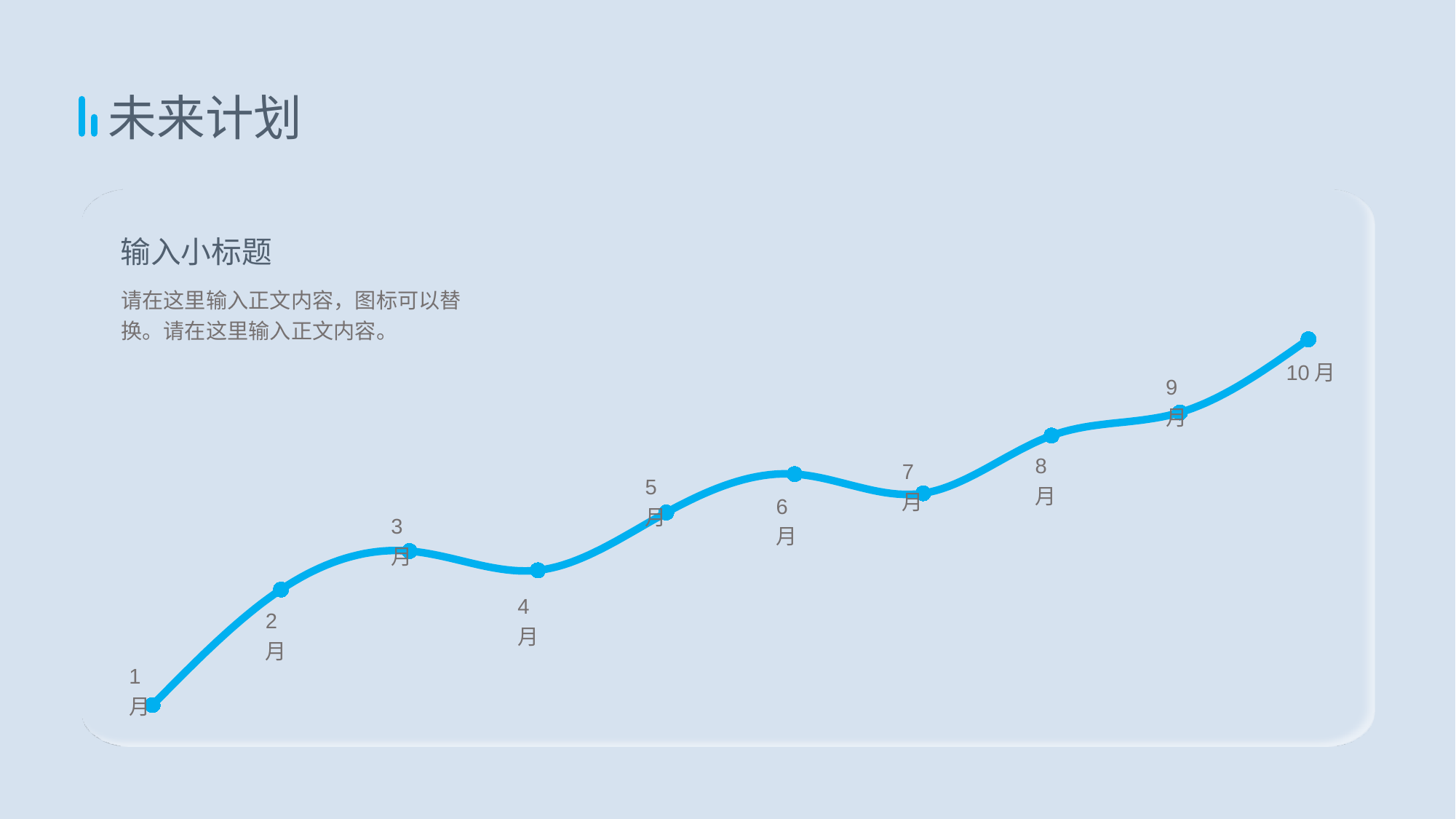

未来计划

### Chart

| Category | 系列1 |
|---|---|
| 1月 | 20.0 |
| 2月 | 50.0 |
| 3月 | 60.0 |
| 4月 | 55.0 |
| 5月 | 70.0 |
| 6月 | 80.0 |
| 7页 | 75.0 |
| 8月 | 90.0 |
| 9月 | 96.0 |
| 10月 | 115.0 |
输入小标题
请在这里输入正文内容，图标可以替换。请在这里输入正文内容。
10月
9月
8月
7月
5月
6月
3月
4月
2月
1月